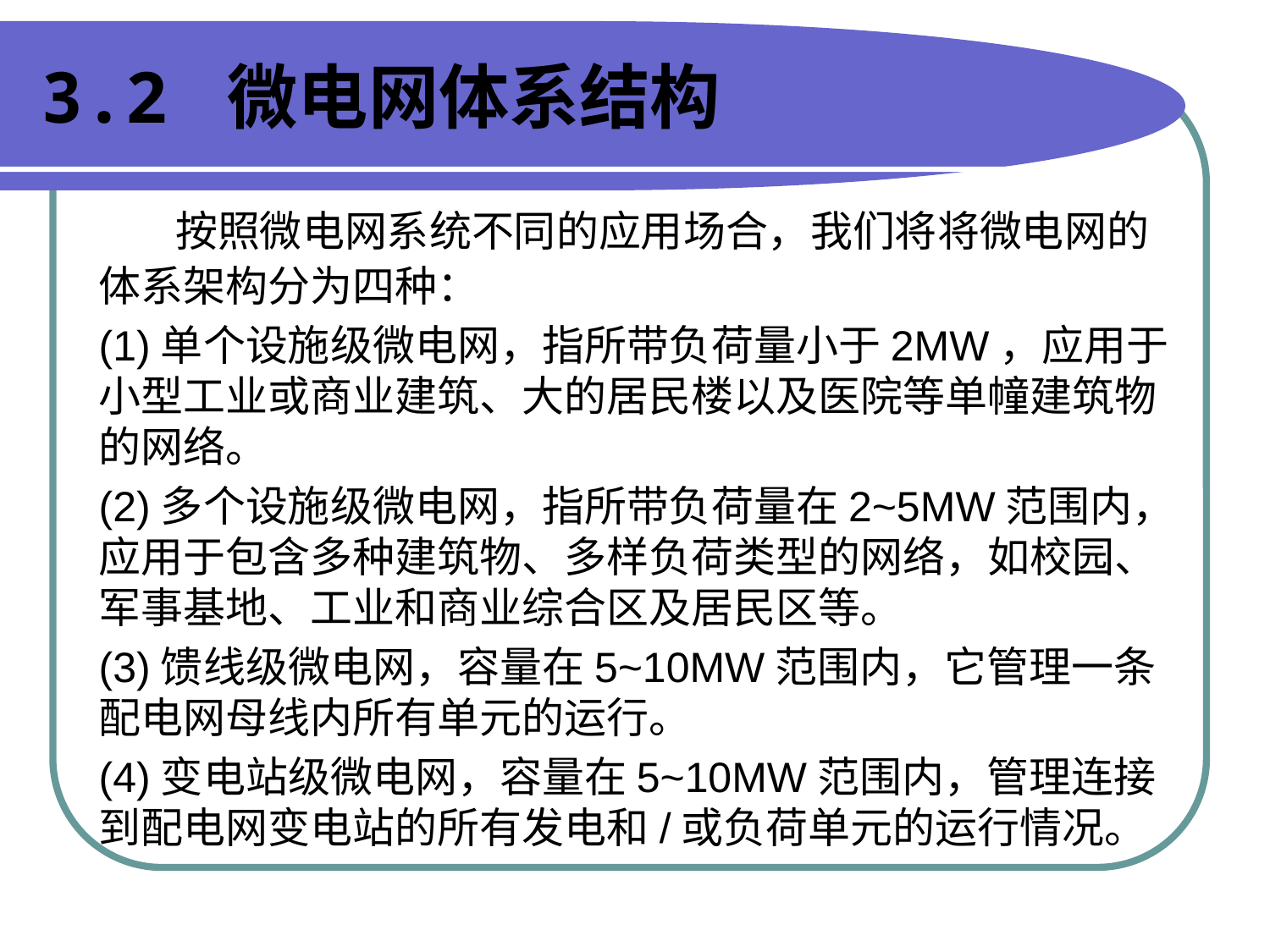

# 3.2 微电网体系结构
     按照微电网系统不同的应用场合，我们将将微电网的体系架构分为四种：
(1)单个设施级微电网，指所带负荷量小于2MW，应用于小型工业或商业建筑、大的居民楼以及医院等单幢建筑物的网络。
(2)多个设施级微电网，指所带负荷量在2~5MW范围内，应用于包含多种建筑物、多样负荷类型的网络，如校园、军事基地、工业和商业综合区及居民区等。
(3)馈线级微电网，容量在5~10MW范围内，它管理一条配电网母线内所有单元的运行。
(4)变电站级微电网，容量在5~10MW范围内，管理连接到配电网变电站的所有发电和/或负荷单元的运行情况。
32